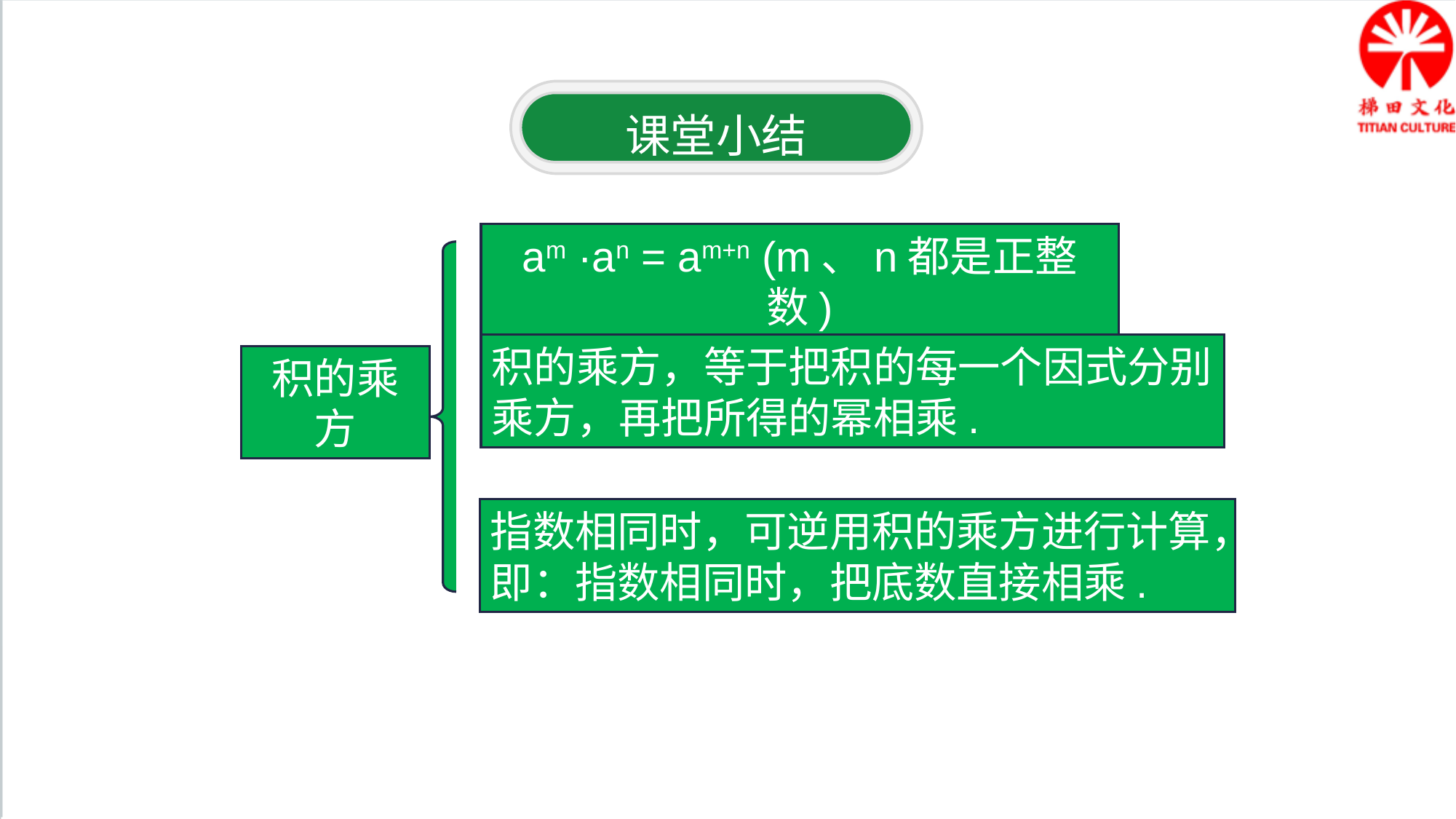

课堂小结
am ·an = am+n (m、n都是正整数)

积的乘方，等于把积的每一个因式分别乘方，再把所得的幂相乘.
积的乘方
指数相同时，可逆用积的乘方进行计算，即：指数相同时，把底数直接相乘.